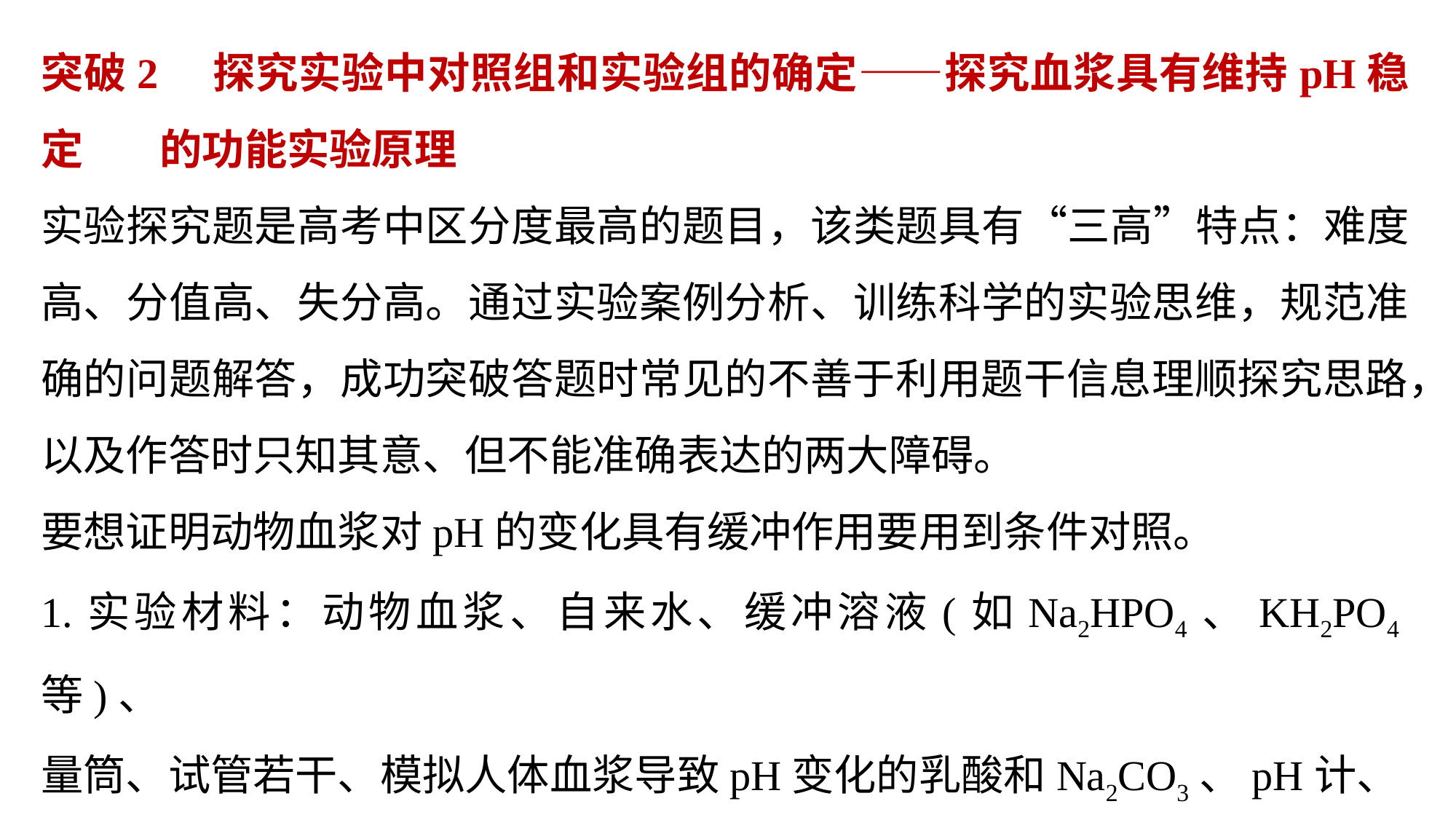

突破2　探究实验中对照组和实验组的确定——探究血浆具有维持pH稳定	 的功能实验原理
实验探究题是高考中区分度最高的题目，该类题具有“三高”特点：难度高、分值高、失分高。通过实验案例分析、训练科学的实验思维，规范准确的问题解答，成功突破答题时常见的不善于利用题干信息理顺探究思路，以及作答时只知其意、但不能准确表达的两大障碍。
要想证明动物血浆对pH的变化具有缓冲作用要用到条件对照。
1.实验材料：动物血浆、自来水、缓冲溶液(如Na2HPO4、KH2PO4等)、
量筒、试管若干、模拟人体血浆导致pH变化的乳酸和Na2CO3、pH计、
彩色铅笔。